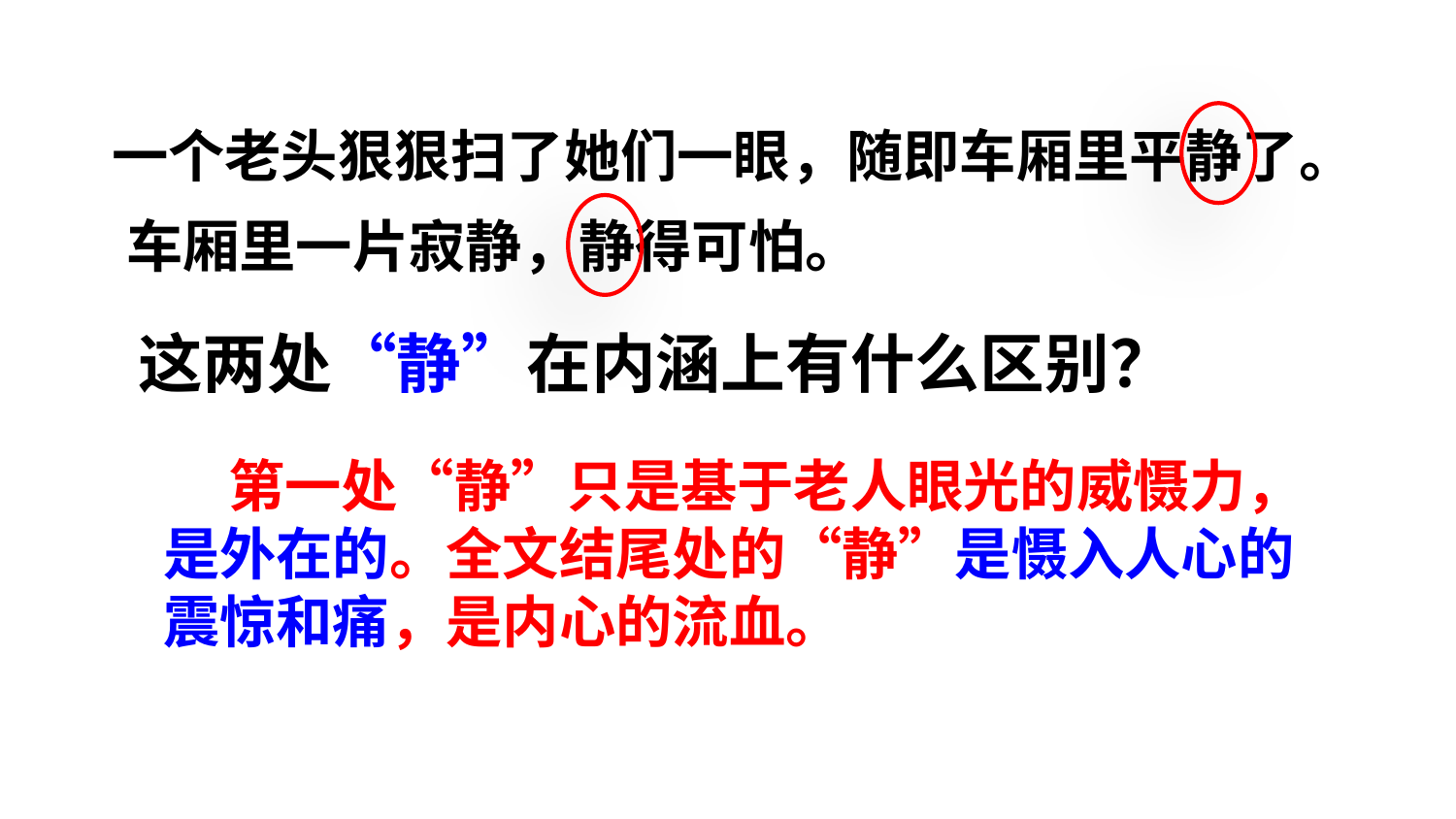

一个老头狠狠扫了她们一眼，随即车厢里平静了。

车厢里一片寂静，静得可怕。
这两处“静”在内涵上有什么区别？
    第一处“静”只是基于老人眼光的威慑力，是外在的。全文结尾处的“静”是慑入人心的震惊和痛，是内心的流血。